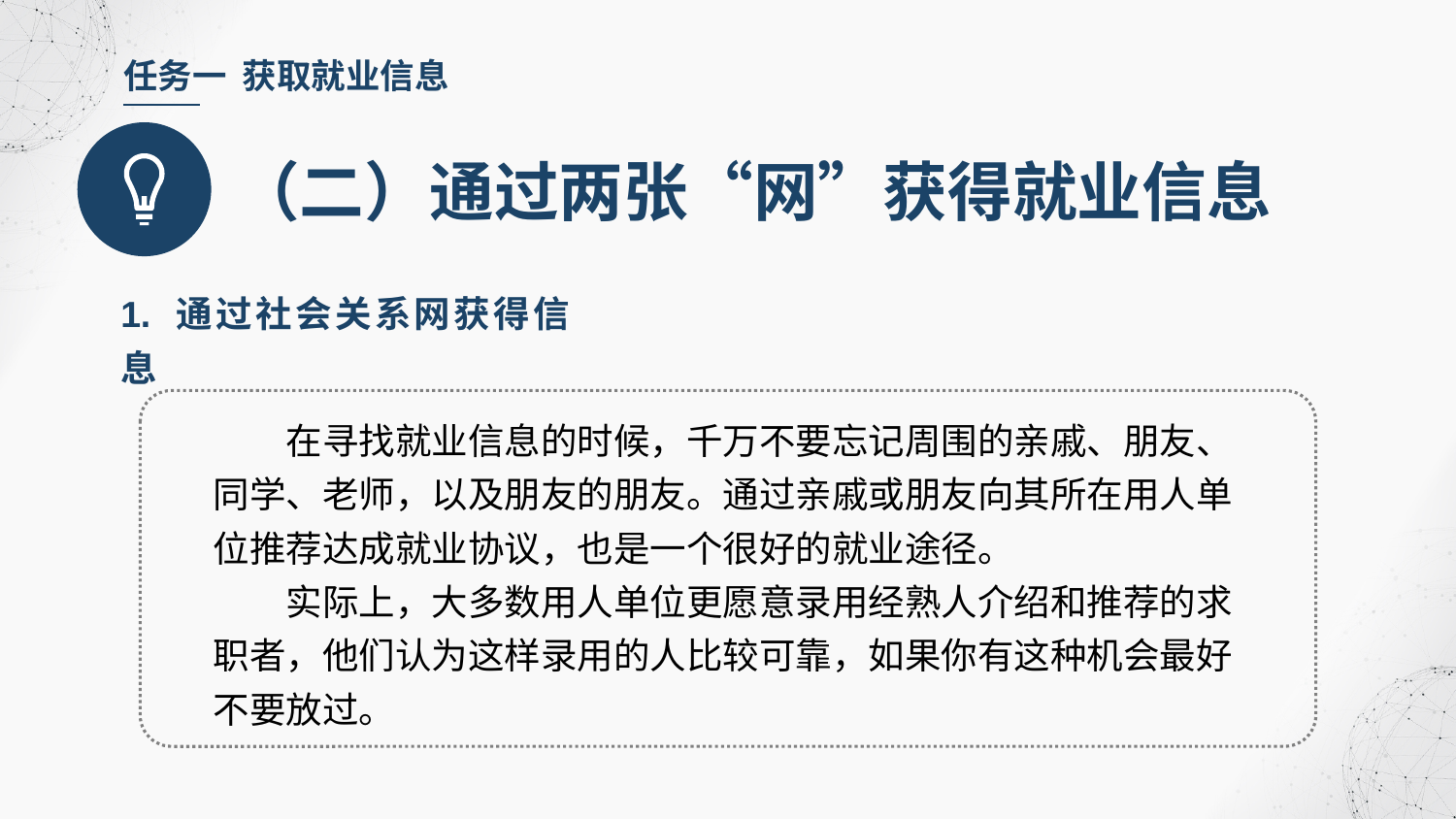

任务一  获取就业信息

（二）通过两张“网”获得就业信息
1. 通过社会关系网获得信息

在寻找就业信息的时候，千万不要忘记周围的亲戚、朋友、同学、老师，以及朋友的朋友。通过亲戚或朋友向其所在用人单位推荐达成就业协议，也是一个很好的就业途径。
实际上，大多数用人单位更愿意录用经熟人介绍和推荐的求职者，他们认为这样录用的人比较可靠，如果你有这种机会最好不要放过。